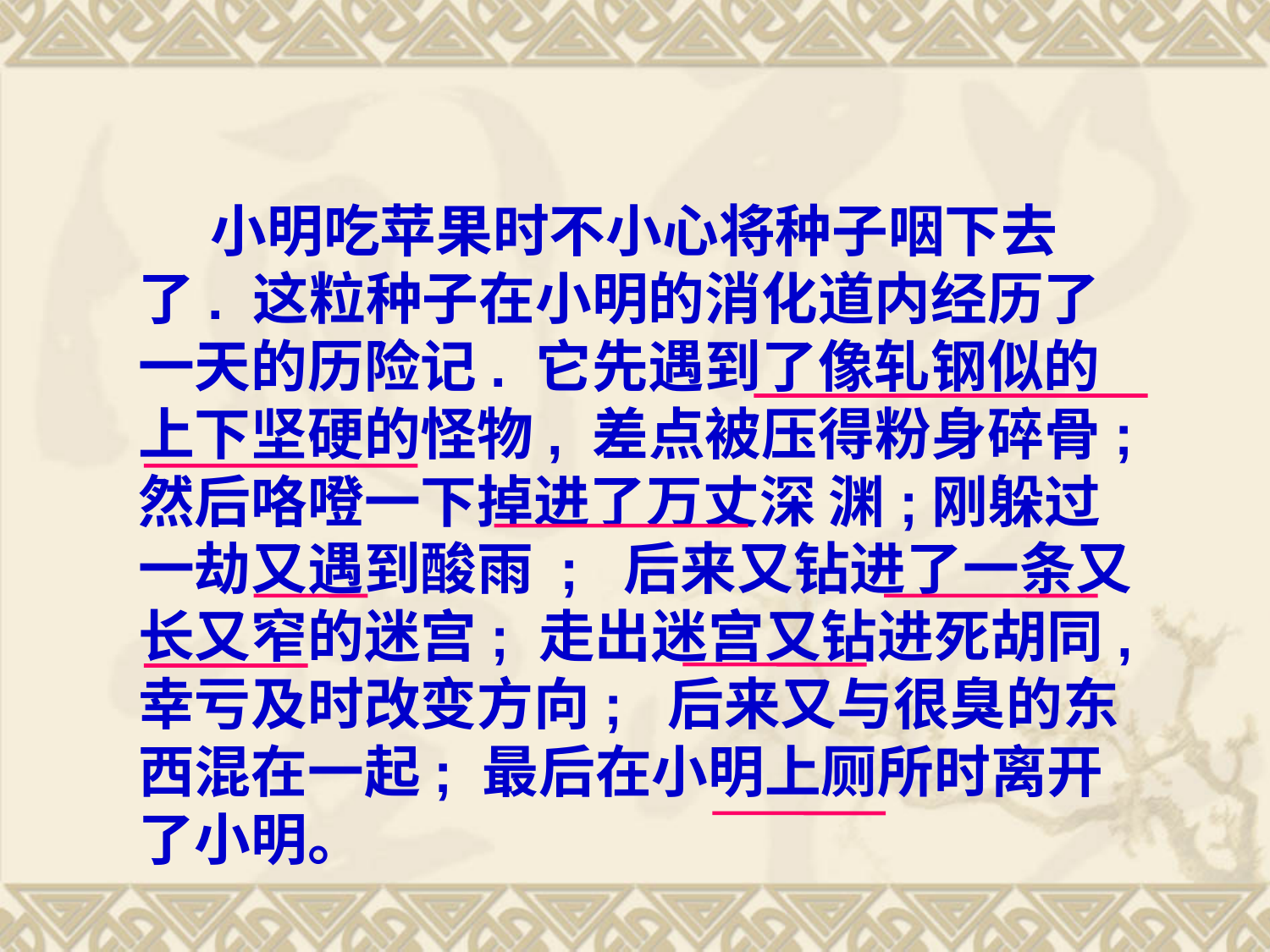

小明吃苹果时不小心将种子咽下去了. 这粒种子在小明的消化道内经历了一天的历险记. 它先遇到了像轧钢似的上下坚硬的怪物, 差点被压得粉身碎骨; 然后咯噔一下掉进了万丈深 渊;刚躲过一劫又遇到酸雨 ;  后来又钻进了一条又长又窄的迷宫; 走出迷宫又钻进死胡同, 幸亏及时改变方向;  后来又与很臭的东西混在一起; 最后在小明上厕所时离开了小明。